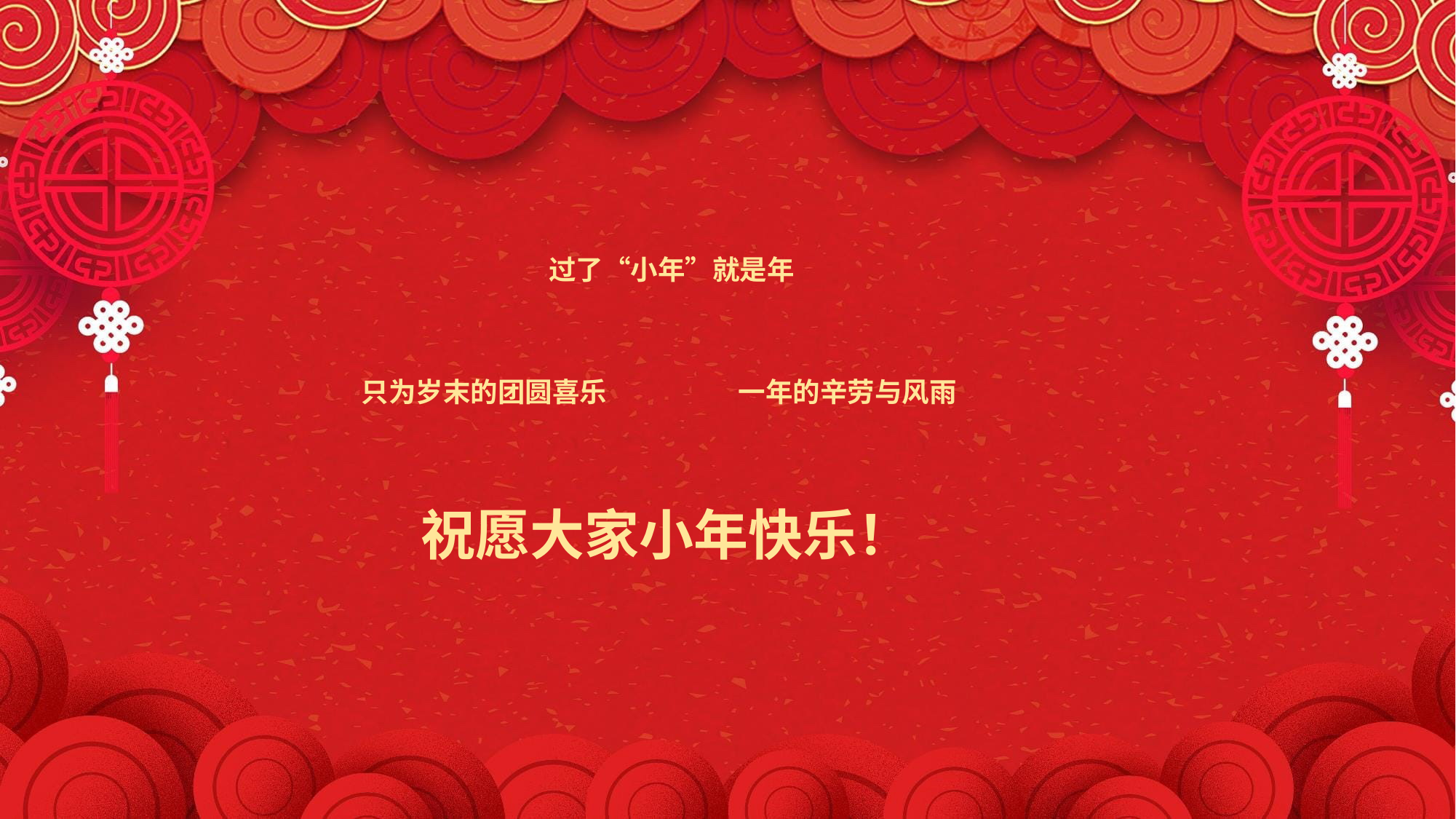

过了“小年”就是年

一年的辛劳与风雨
只为岁末的团圆喜乐
祝愿大家小年快乐！